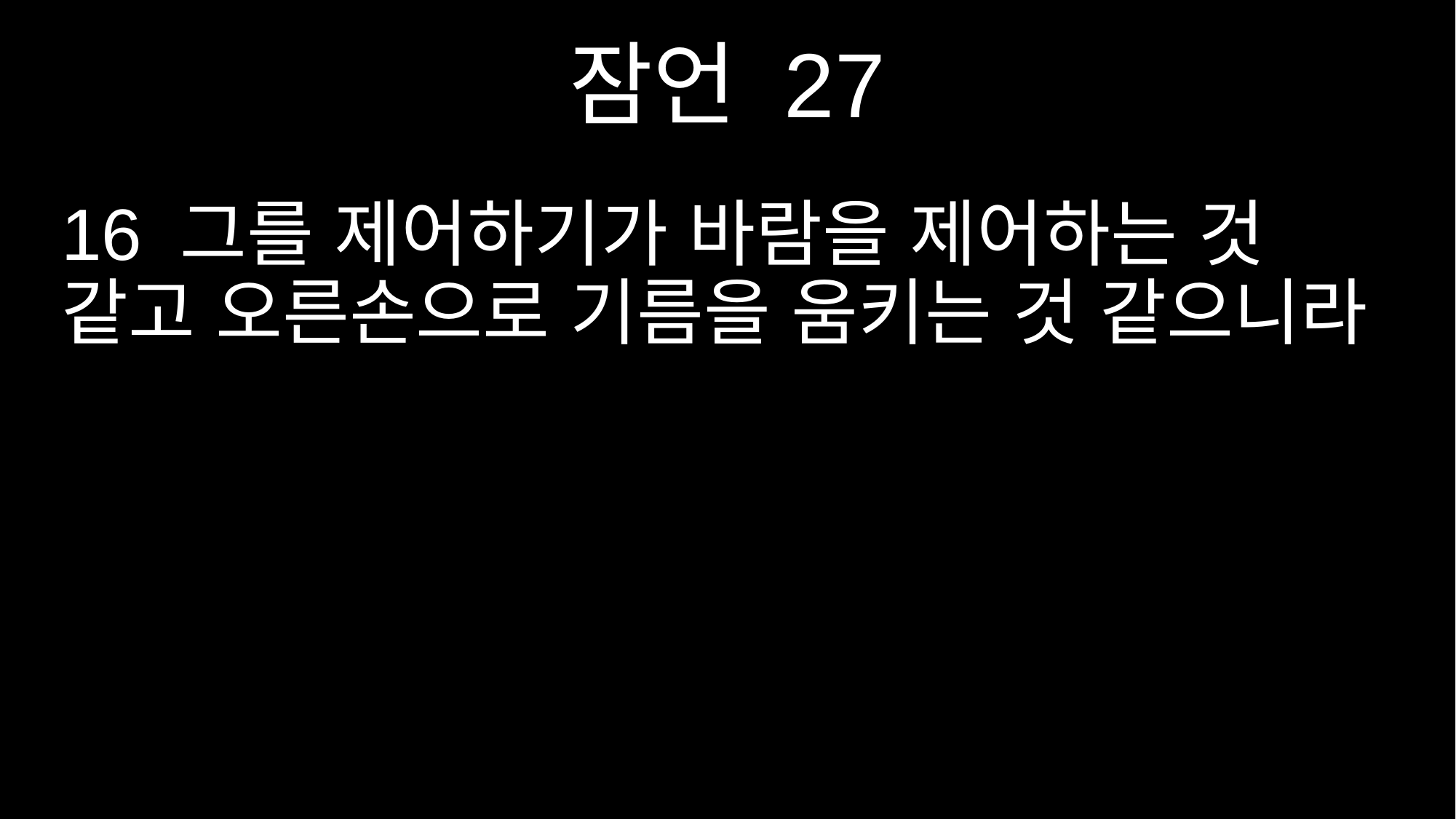

잠언 27
16 그를 제어하기가 바람을 제어하는 것 같고 오른손으로 기름을 움키는 것 같으니라